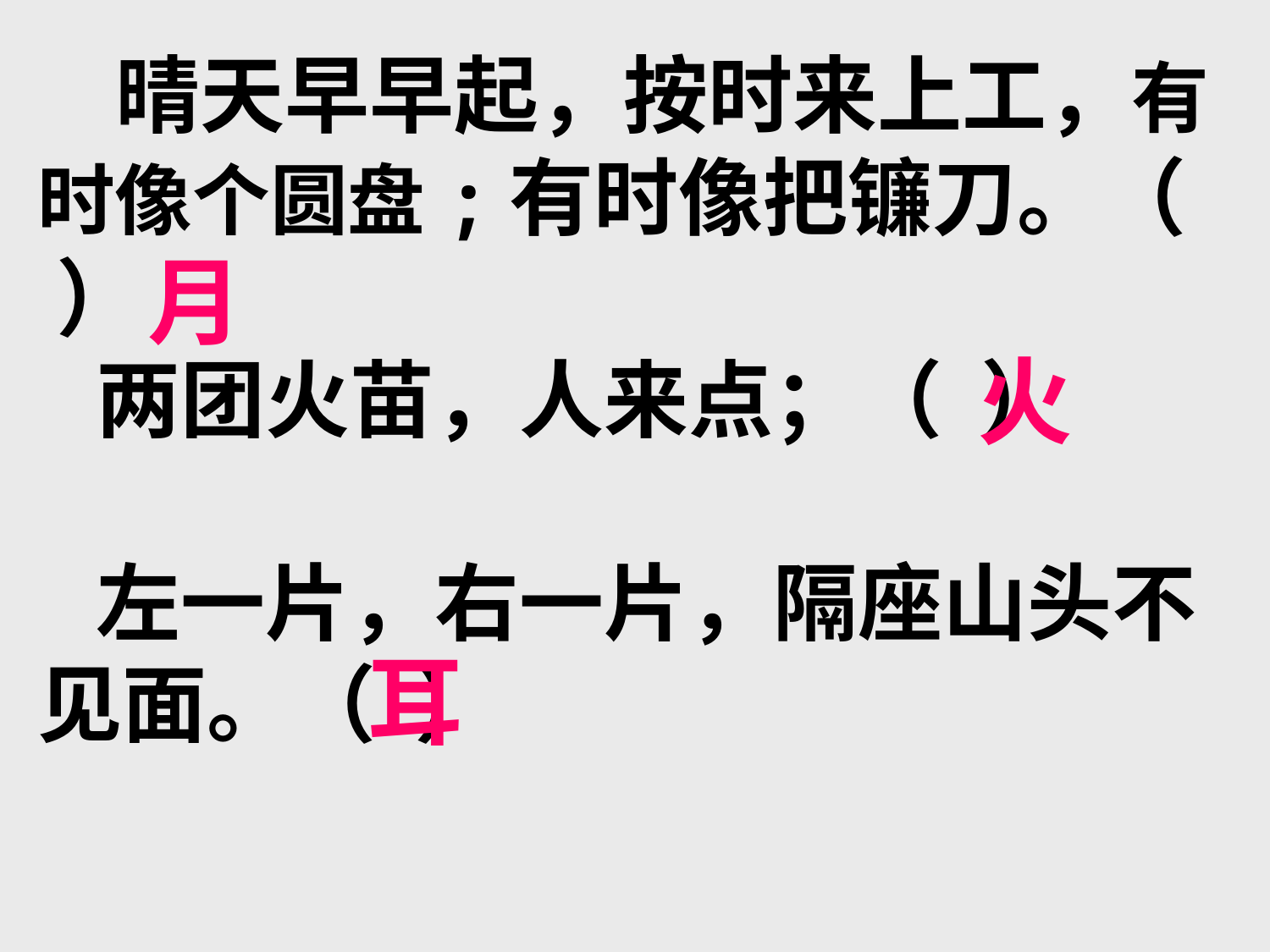

晴天早早起，按时来上工，有时像个圆盘;有时像把镰刀。（   ）
  两团火苗，人来点；（  ）

  左一片，右一片，隔座山头不见面。（  ）
月
火
耳